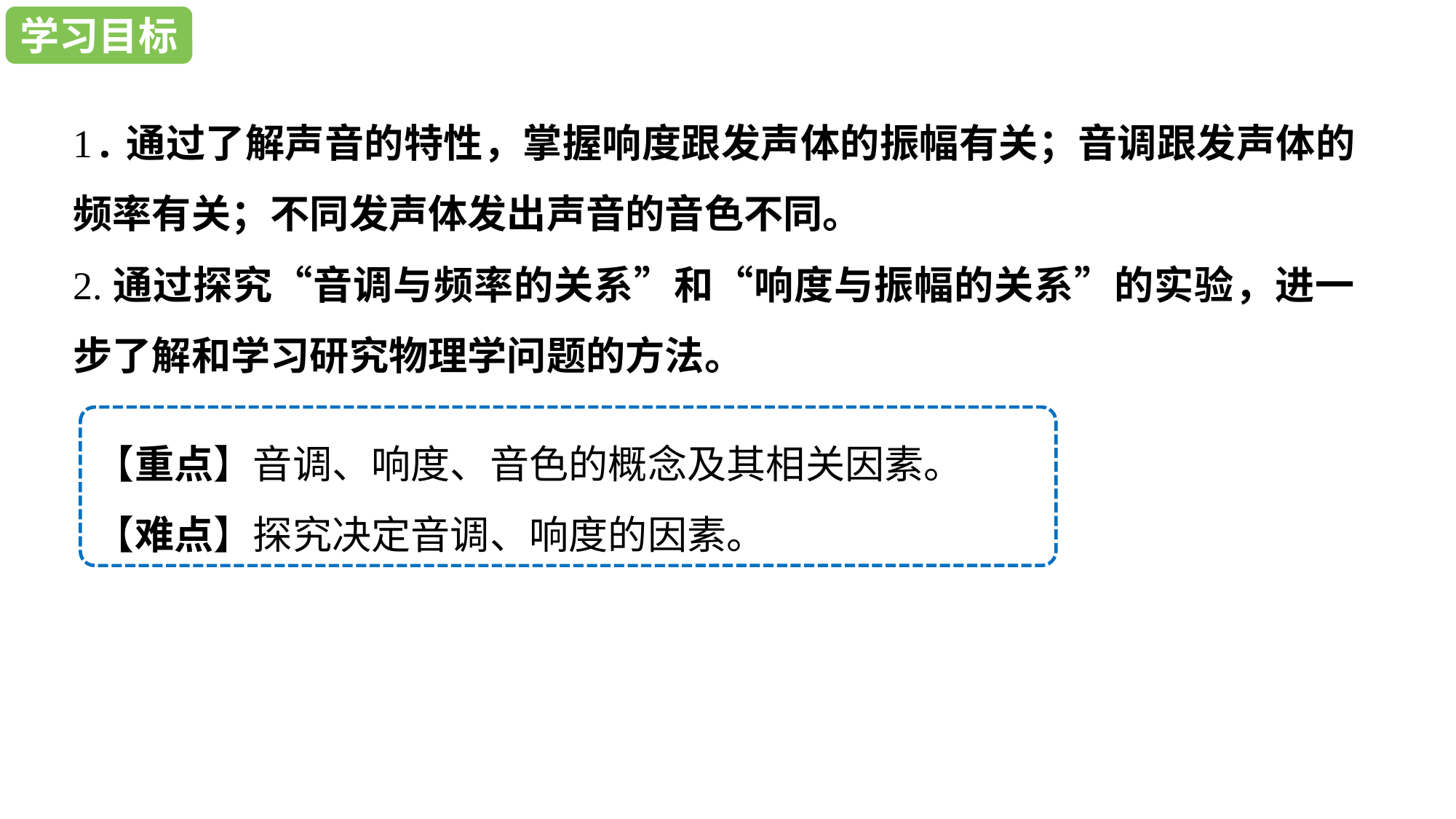

学习目标
学习目标
1.通过了解声音的特性，掌握响度跟发声体的振幅有关；音调跟发声体的频率有关；不同发声体发出声音的音色不同。
2.通过探究“音调与频率的关系”和“响度与振幅的关系”的实验，进一步了解和学习研究物理学问题的方法。
【重点】音调、响度、音色的概念及其相关因素。
【难点】探究决定音调、响度的因素。